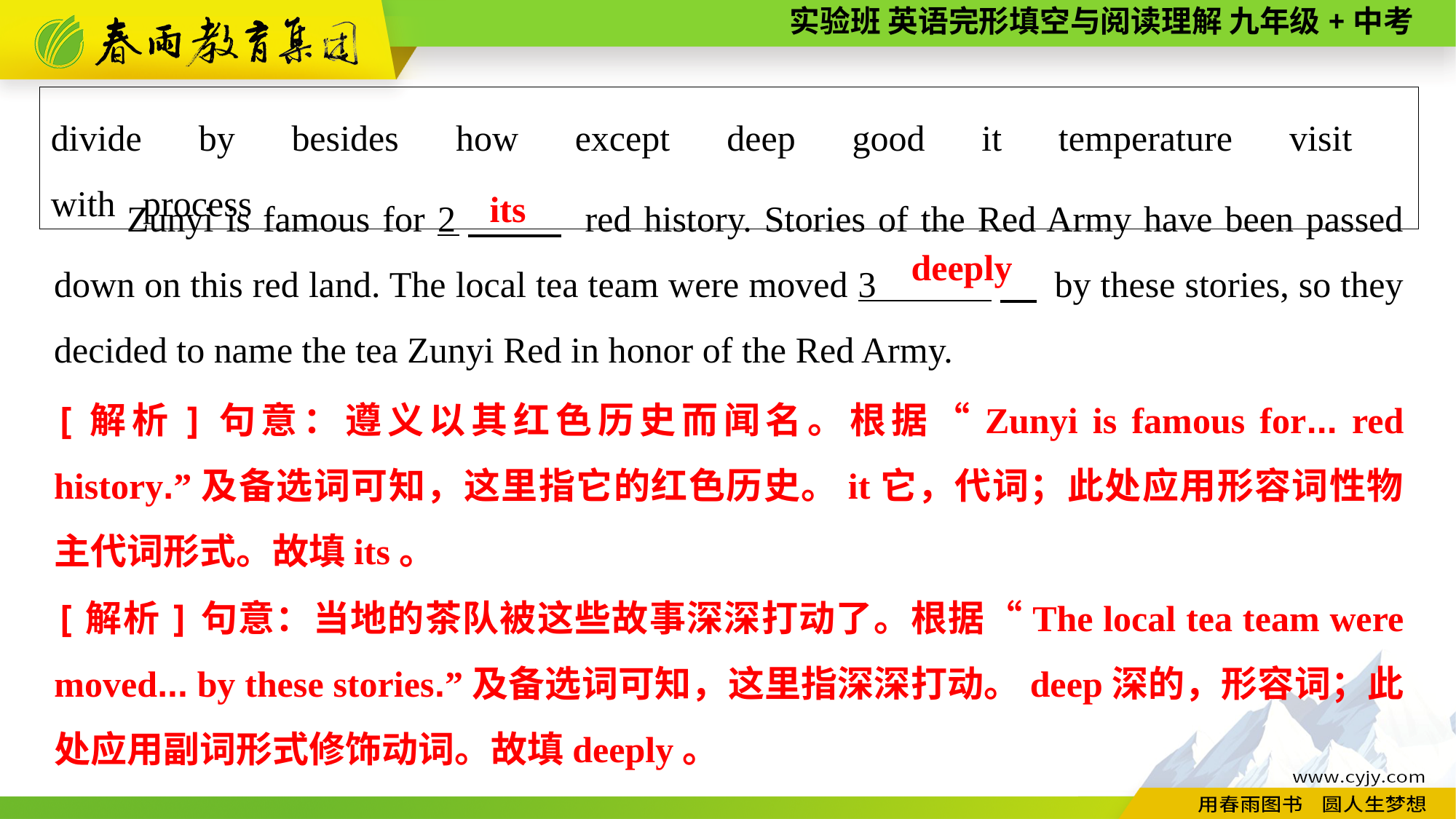

divide　by　besides　how　except　deep　good　it　temperature　visit　with   process
Zunyi is famous for 2　      red history. Stories of the Red Army have been passed down on this red land. The local tea team were moved 3            　 by these stories, so they decided to name the tea Zunyi Red in honor of the Red Army.
its
deeply
[解析]句意：遵义以其红色历史而闻名。根据“Zunyi is famous for... red history.”及备选词可知，这里指它的红色历史。it它，代词；此处应用形容词性物主代词形式。故填its。
[解析]句意：当地的茶队被这些故事深深打动了。根据“The local tea team were moved... by these stories.”及备选词可知，这里指深深打动。deep深的，形容词；此处应用副词形式修饰动词。故填deeply。